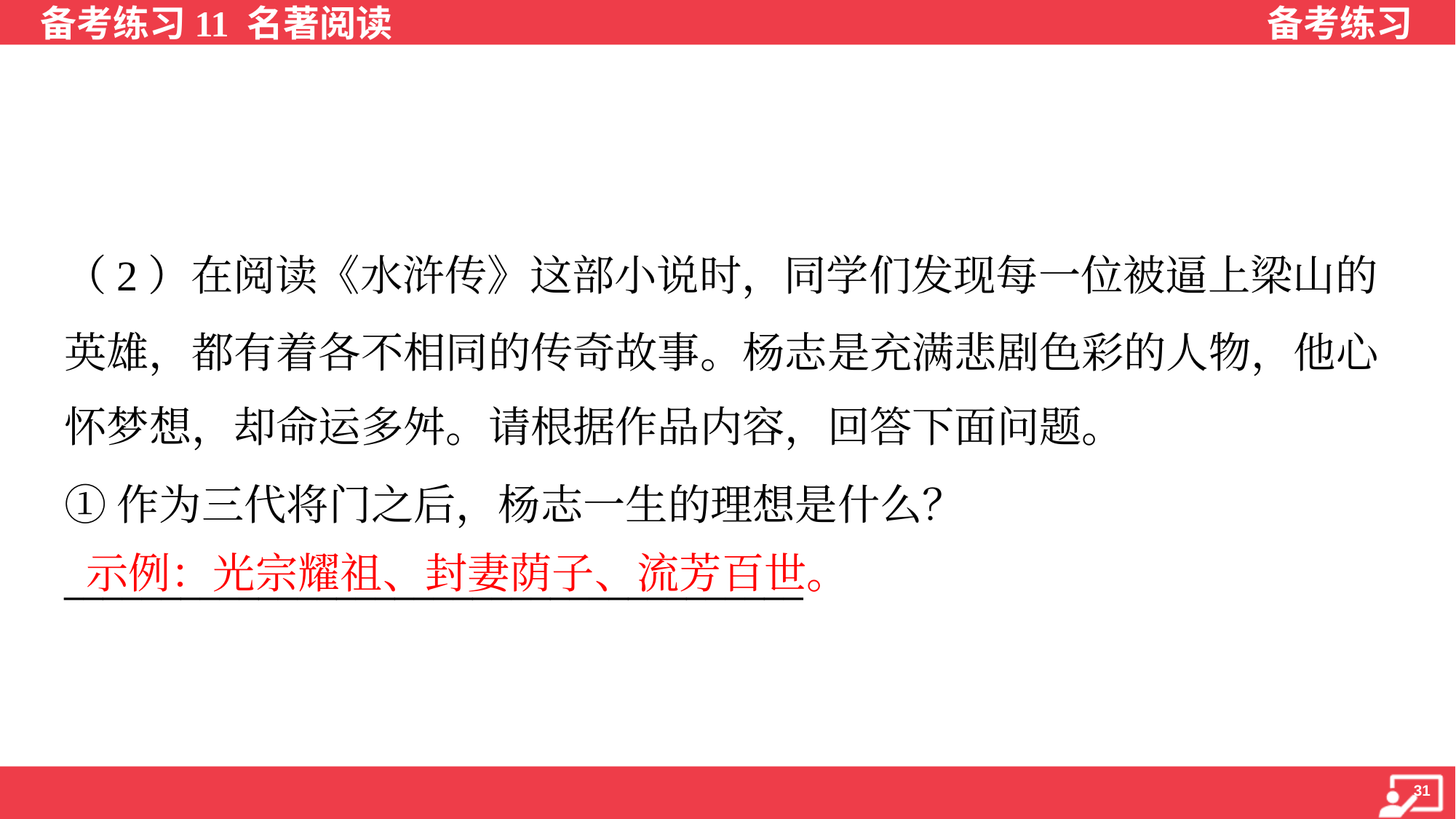

（2）在阅读《水浒传》这部小说时，同学们发现每一位被逼上梁山的
英雄，都有着各不相同的传奇故事。杨志是充满悲剧色彩的人物，他心
怀梦想，却命运多舛。请根据作品内容，回答下面问题。
①作为三代将门之后，杨志一生的理想是什么？
______________________________________
示例：光宗耀祖、封妻荫子、流芳百世。